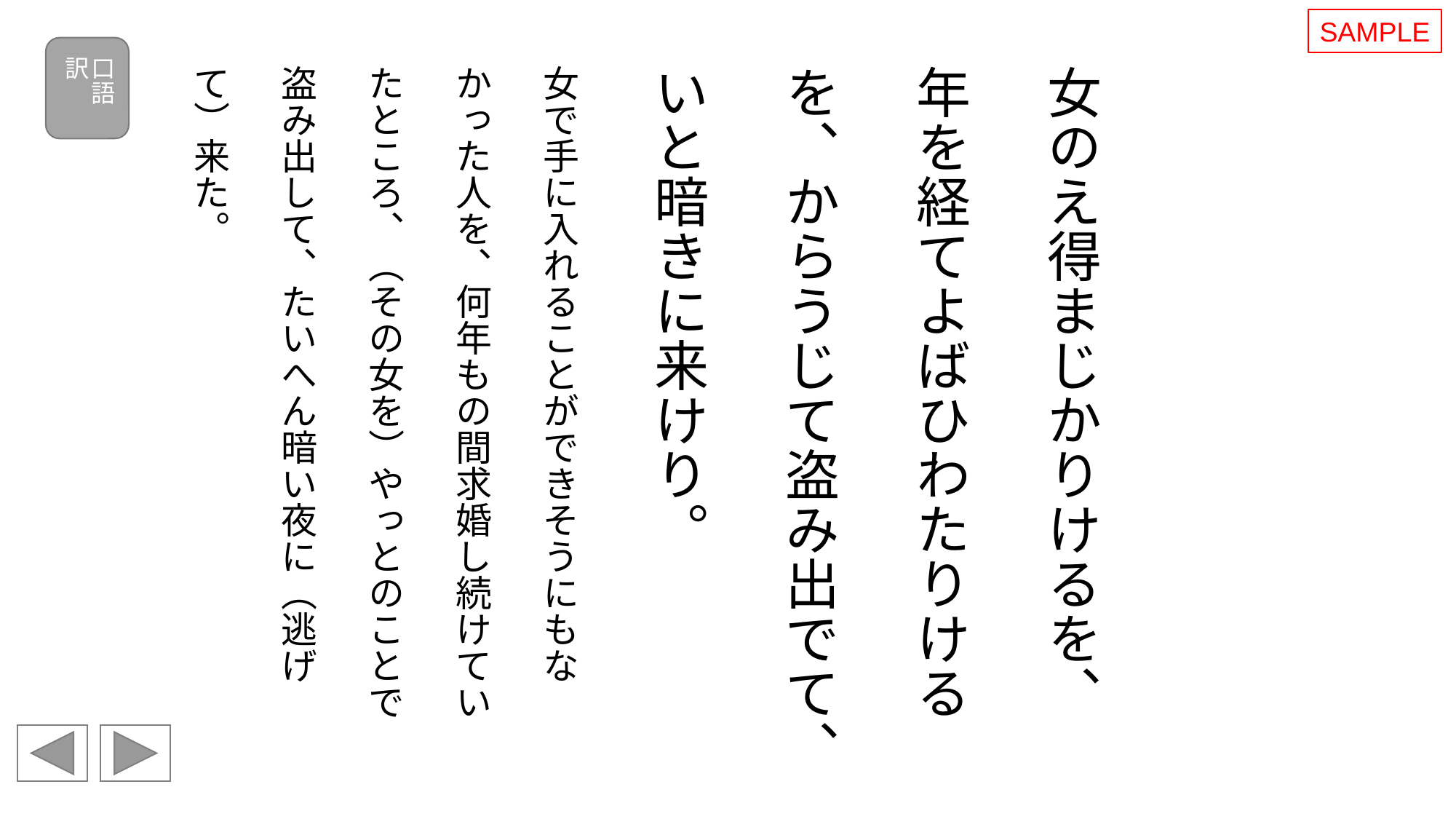

SAMPLE
口語訳
女で手に入れることができそうにもなかった人を、何年もの間求婚し続けていたところ、（その女を）やっとのことで盗み出して、たいへん暗い夜に（逃げて）来た。
女のえ得まじかりけるを、年を経てよばひわたりけるを、からうじて盗み出でて、いと暗きに来けり。